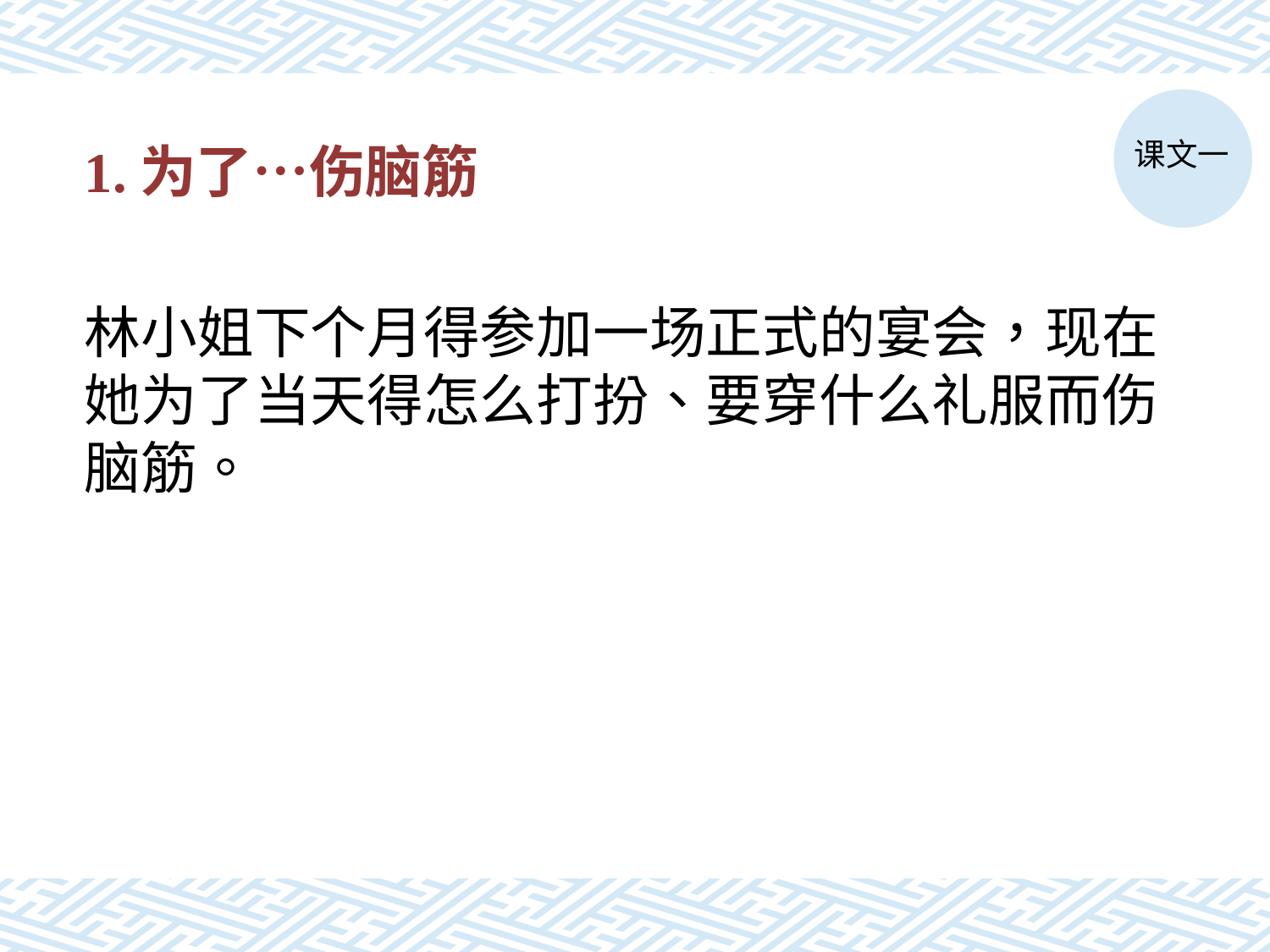

# 1.为了…伤脑筋
课文一

林小姐下个月得参加一场正式的宴会，现在她为了当天得怎么打扮、要穿什么礼服而伤脑筋。